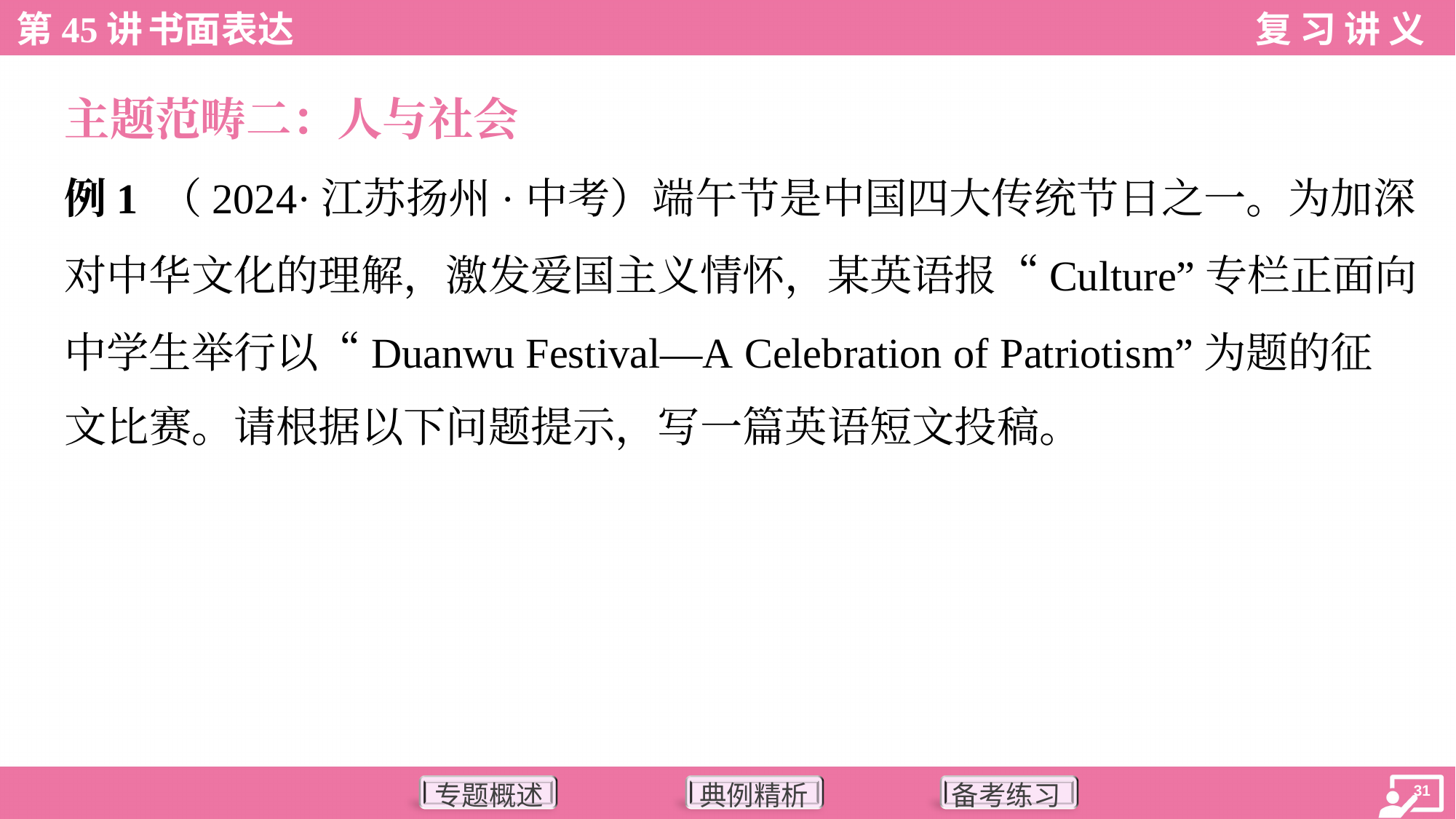

主题范畴二：人与社会
例1 （2024·江苏扬州·中考）端午节是中国四大传统节日之一。为加深
对中华文化的理解，激发爱国主义情怀，某英语报“Culture”专栏正面向
中学生举行以“Duanwu Festival—A Celebration of Patriotism”为题的征
文比赛。请根据以下问题提示，写一篇英语短文投稿。